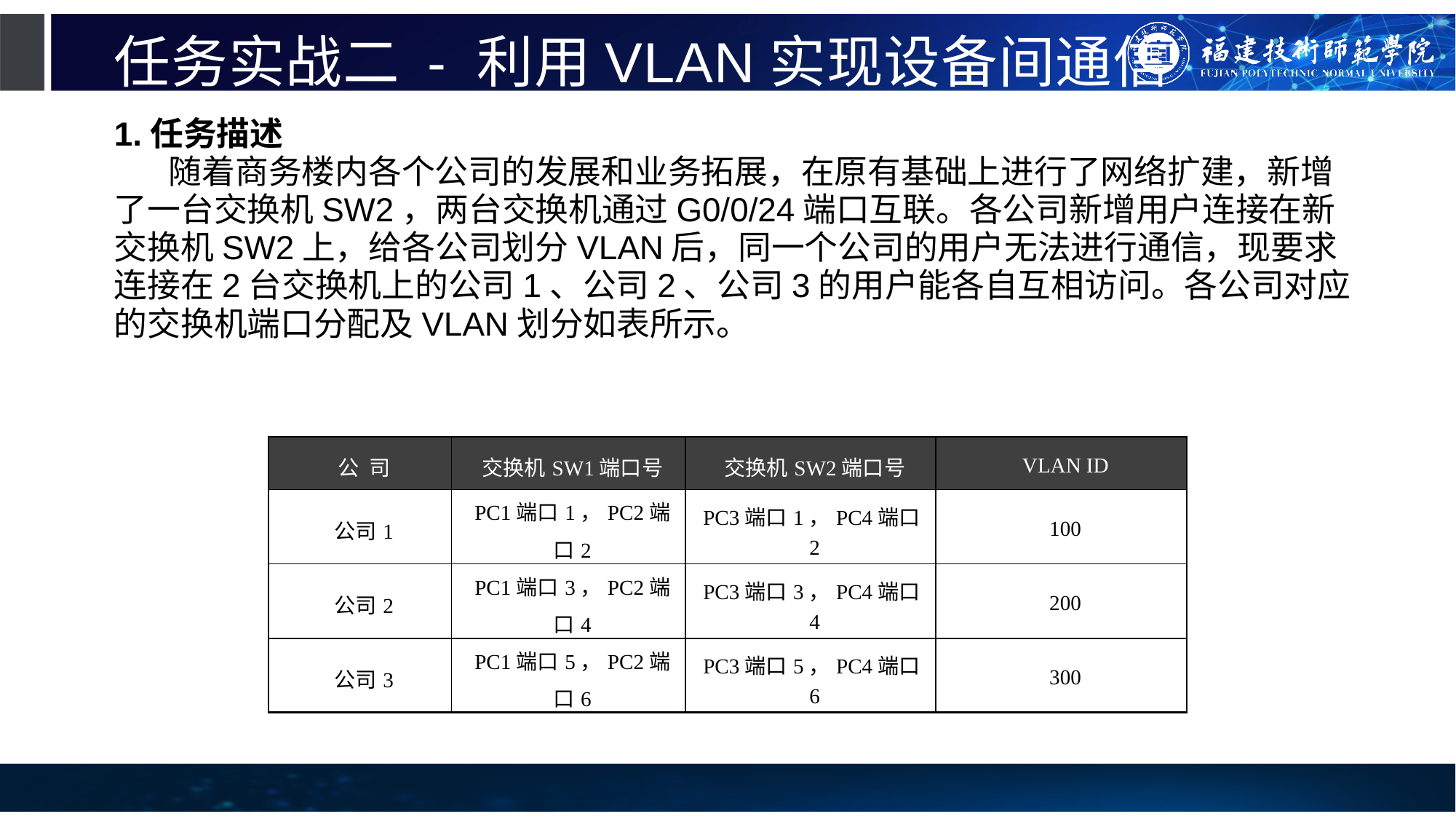

# 任务实战二 - 利用VLAN实现设备间通信
1.任务描述
随着商务楼内各个公司的发展和业务拓展，在原有基础上进行了网络扩建，新增了一台交换机SW2，两台交换机通过G0/0/24端口互联。各公司新增用户连接在新交换机SW2上，给各公司划分VLAN后，同一个公司的用户无法进行通信，现要求连接在2台交换机上的公司1、公司2、公司3的用户能各自互相访问。各公司对应的交换机端口分配及VLAN划分如表所示。
| 公 司 | 交换机SW1端口号 | 交换机SW2端口号 | VLAN ID |
| --- | --- | --- | --- |
| 公司1 | PC1端口1，PC2端口2 | PC3端口1，PC4端口2 | 100 |
| 公司2 | PC1端口3，PC2端口4 | PC3端口3，PC4端口4 | 200 |
| 公司3 | PC1端口5，PC2端口6 | PC3端口5，PC4端口6 | 300 |